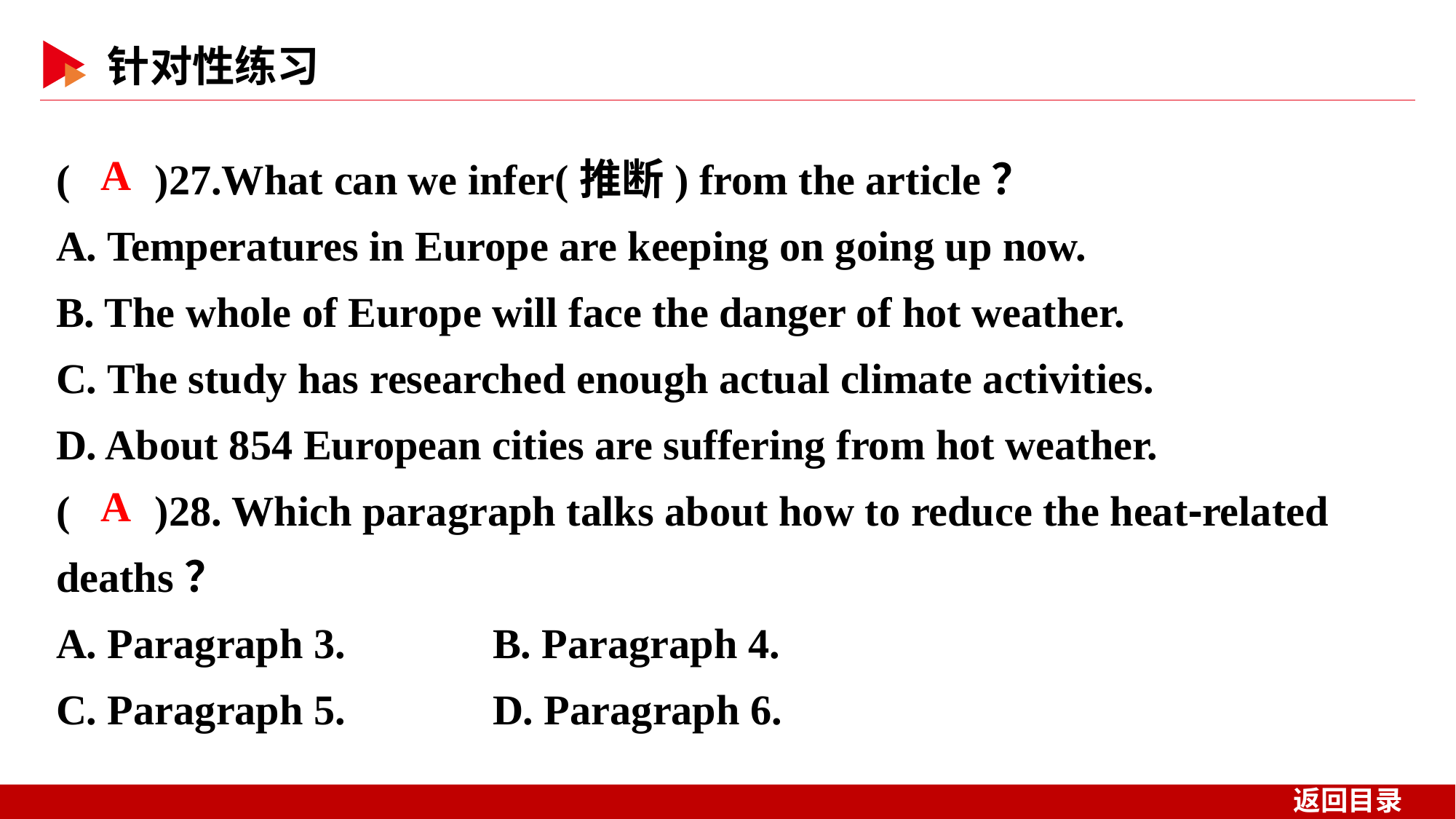

(        )27.What can we infer(推断) from the article？
A. Temperatures in Europe are keeping on going up now.
B. The whole of Europe will face the danger of hot weather.
C. The study has researched enough actual climate activities.
D. About 854 European cities are suffering from hot weather.
(        )28. Which paragraph talks about how to reduce the heat⁃related deaths？
A. Paragraph 3.      	B. Paragraph 4.
C. Paragraph 5.           	D. Paragraph 6.
   A
   A